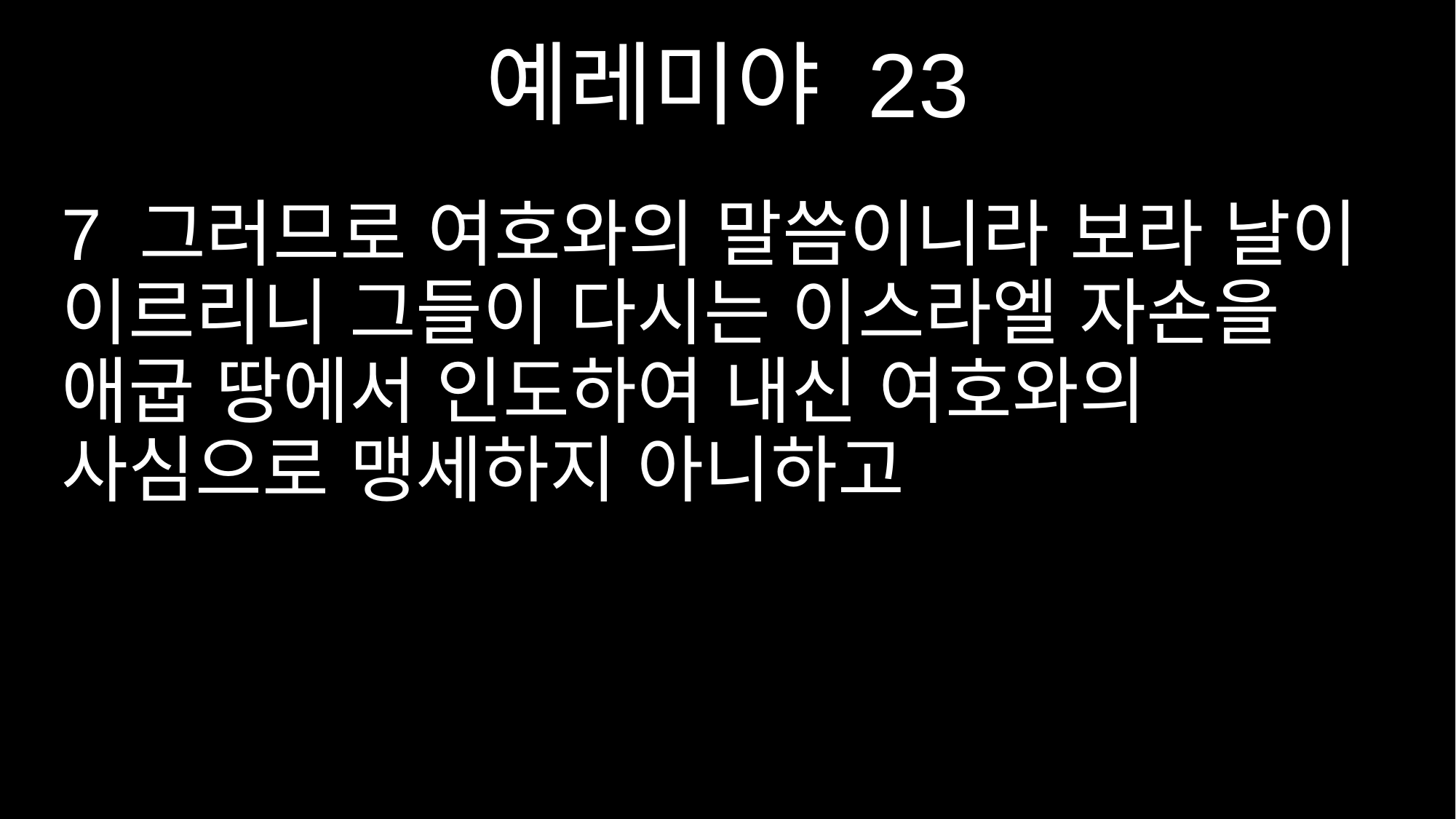

예레미야 23
7 그러므로 여호와의 말씀이니라 보라 날이 이르리니 그들이 다시는 이스라엘 자손을 애굽 땅에서 인도하여 내신 여호와의 사심으로 맹세하지 아니하고